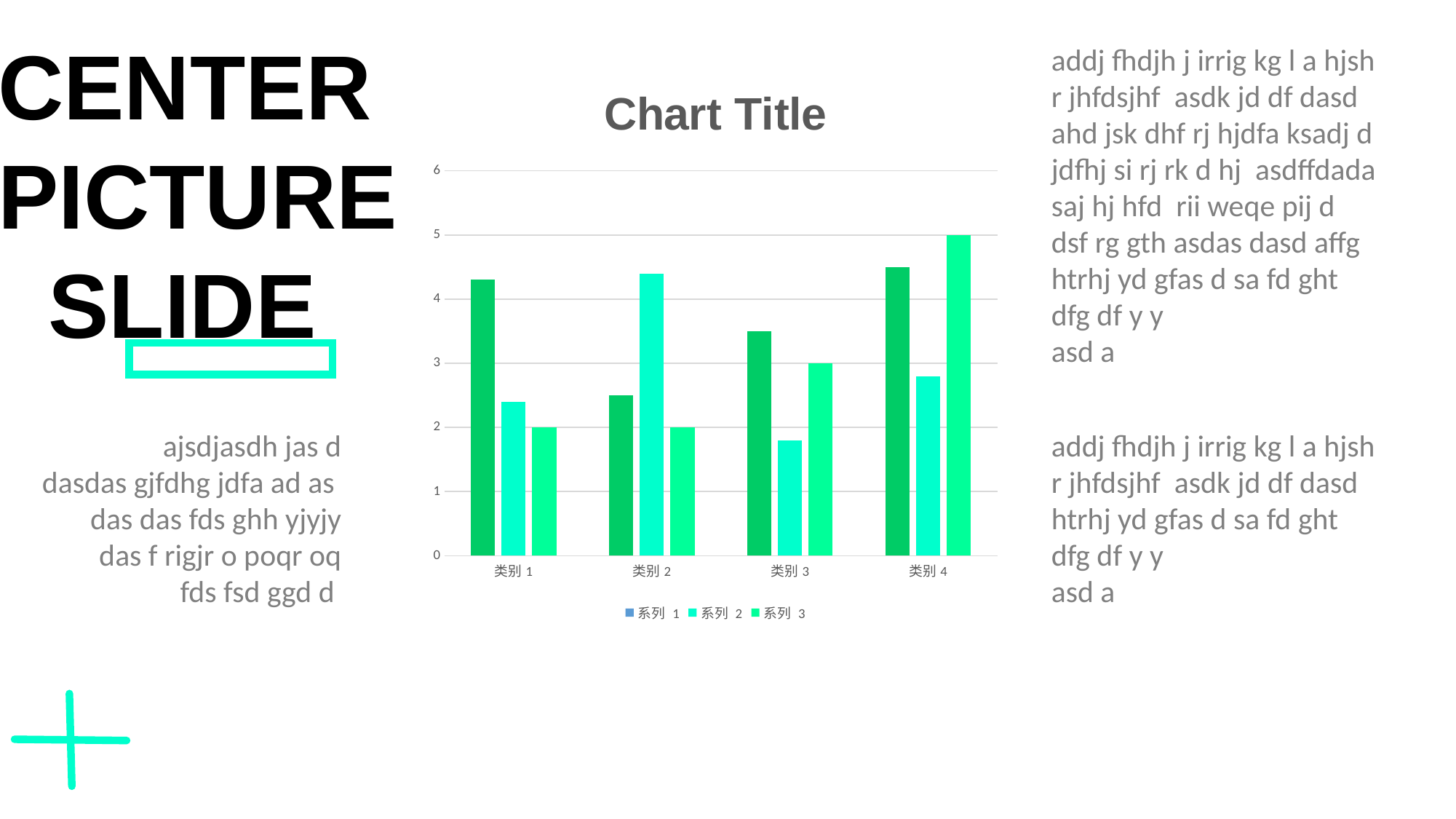

CENTER
 PICTURE
   SLIDE
addj fhdjh j irrig kg l a hjsh r jhfdsjhf  asdk jd df dasd
ahd jsk dhf rj hjdfa ksadj d jdfhj si rj rk d hj  asdffdada
saj hj hfd  rii weqe pij d dsf rg gth asdas dasd affg htrhj yd gfas d sa fd ght dfg df y y
asd a

### Chart:

| Category | 系列 1 | 系列 2 | 系列 3 |
|---|---|---|---|
| 类别1 | 4.3 | 2.4 | 2.0 |
| 类别2 | 2.5 | 4.4 | 2.0 |
| 类别3 | 3.5 | 1.8 | 3.0 |
| 类别4 | 4.5 | 2.8 | 5.0 |
ajsdjasdh jas d
dasdas gjfdhg jdfa ad as
das das fds ghh yjyjy
das f rigjr o poqr oq
fds fsd ggd d
addj fhdjh j irrig kg l a hjsh r jhfdsjhf  asdk jd df dasd
htrhj yd gfas d sa fd ght dfg df y y
asd a